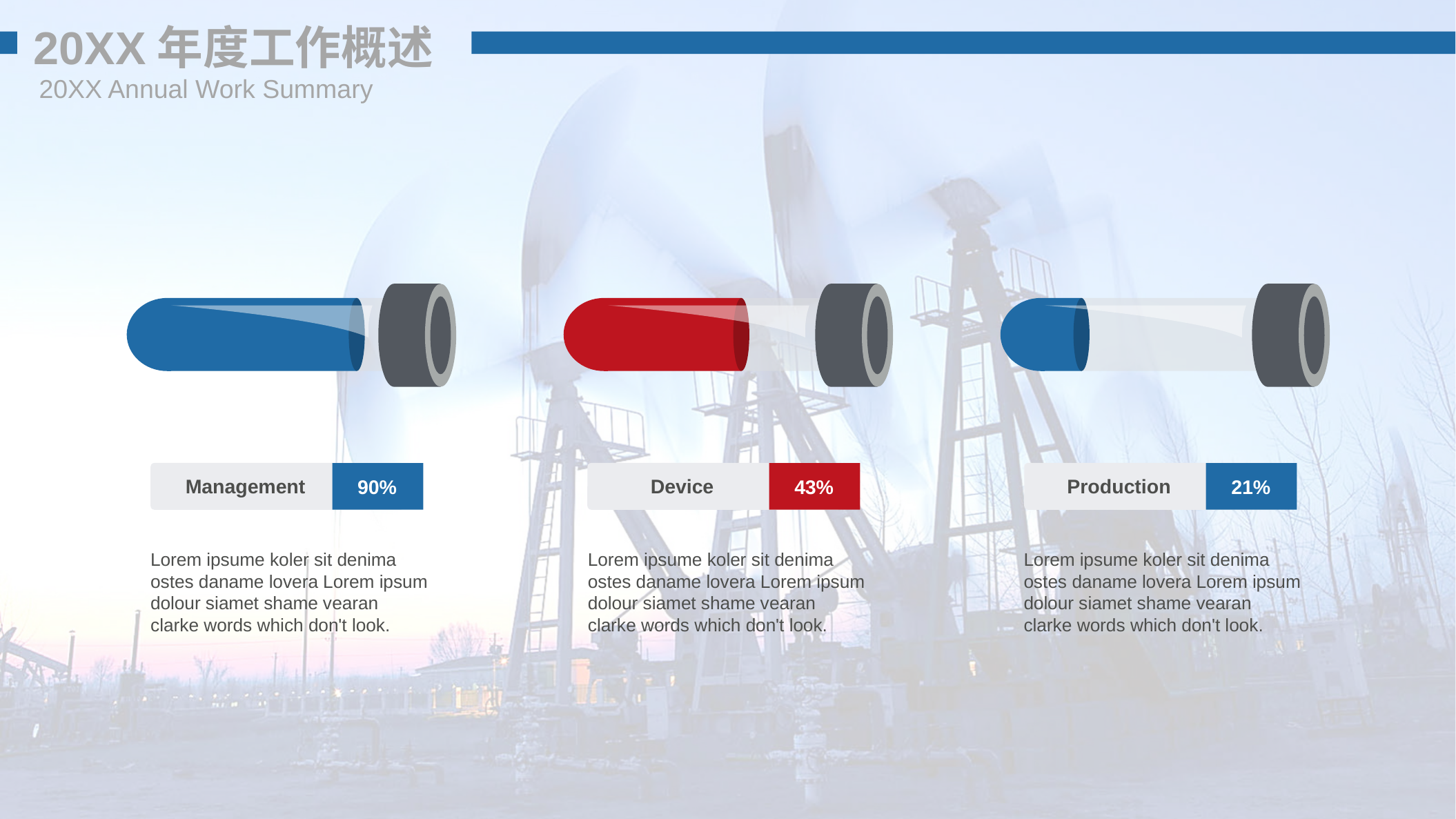

20XX年度工作概述

20XX Annual Work Summary

90%
43%
21%
Management
Device
Production
Lorem ipsume koler sit denima ostes daname lovera Lorem ipsum dolour siamet shame vearan clarke words which don't look.
Lorem ipsume koler sit denima ostes daname lovera Lorem ipsum dolour siamet shame vearan clarke words which don't look.
Lorem ipsume koler sit denima ostes daname lovera Lorem ipsum dolour siamet shame vearan clarke words which don't look.